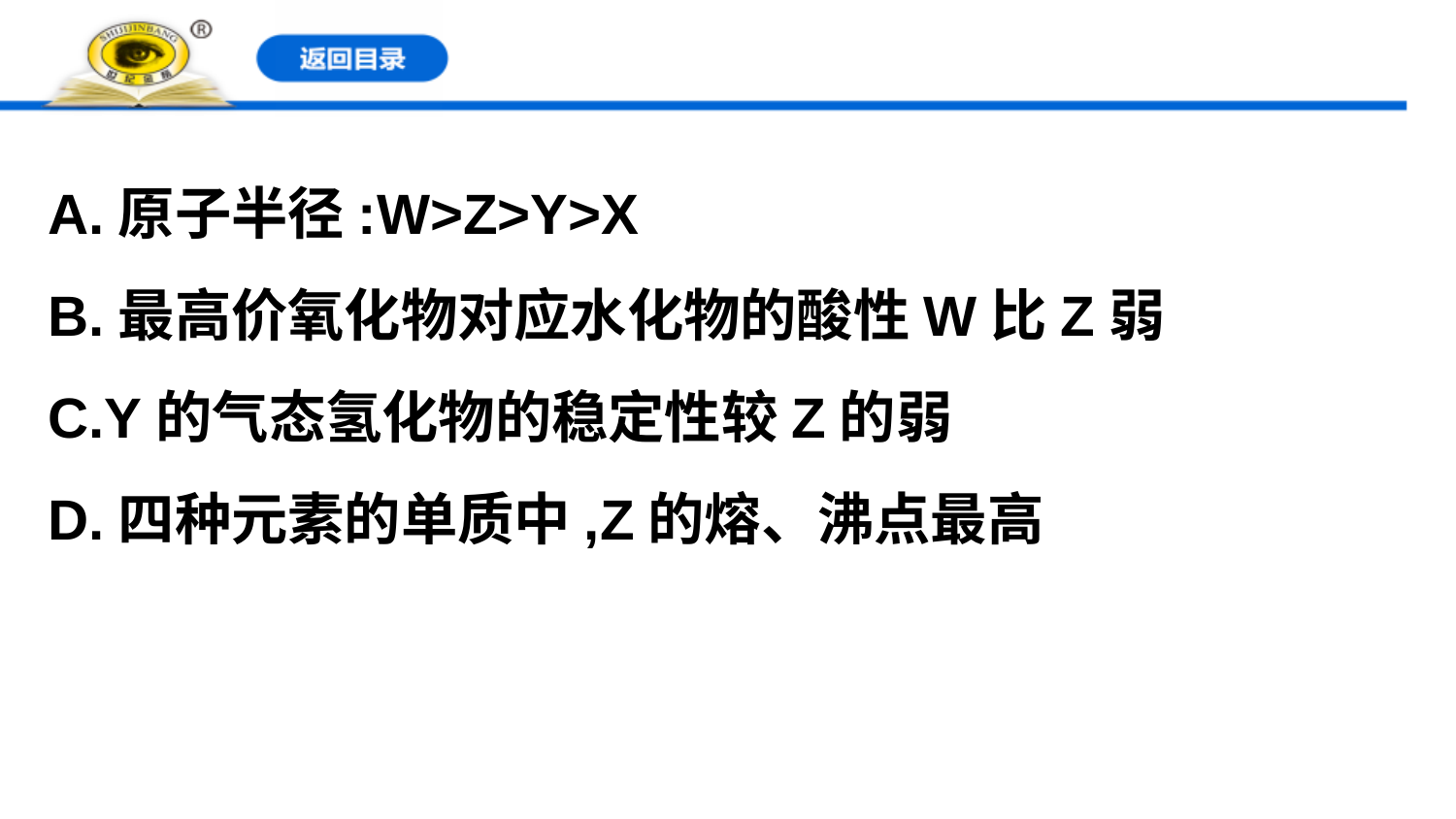

A.原子半径:W>Z>Y>X
B.最高价氧化物对应水化物的酸性W比Z弱
C.Y的气态氢化物的稳定性较Z的弱
D.四种元素的单质中,Z的熔、沸点最高